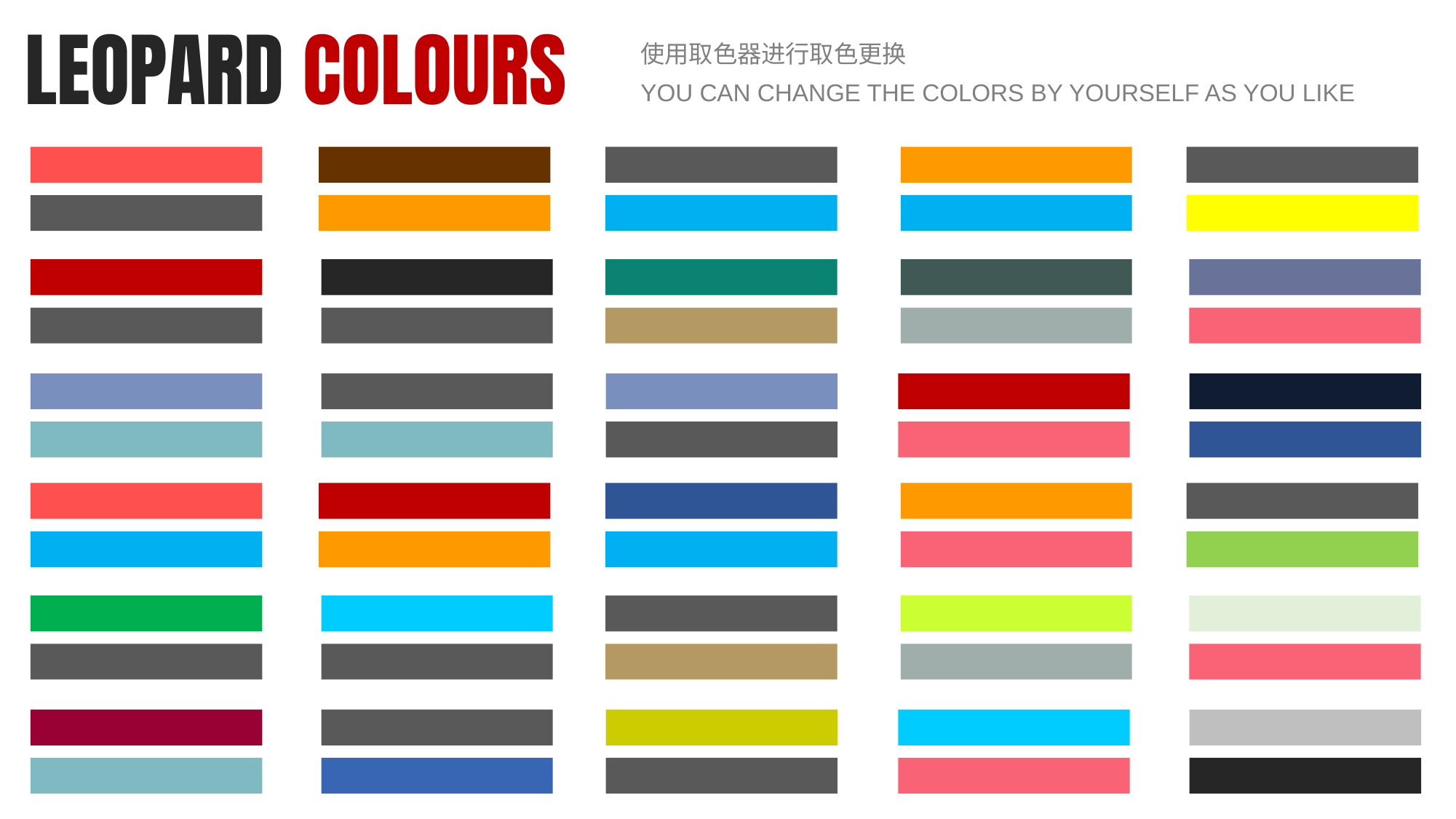

LEOPARD COLOURS
使用取色器进行取色更换
YOU CAN CHANGE THE COLORS BY YOURSELF AS YOU LIKE